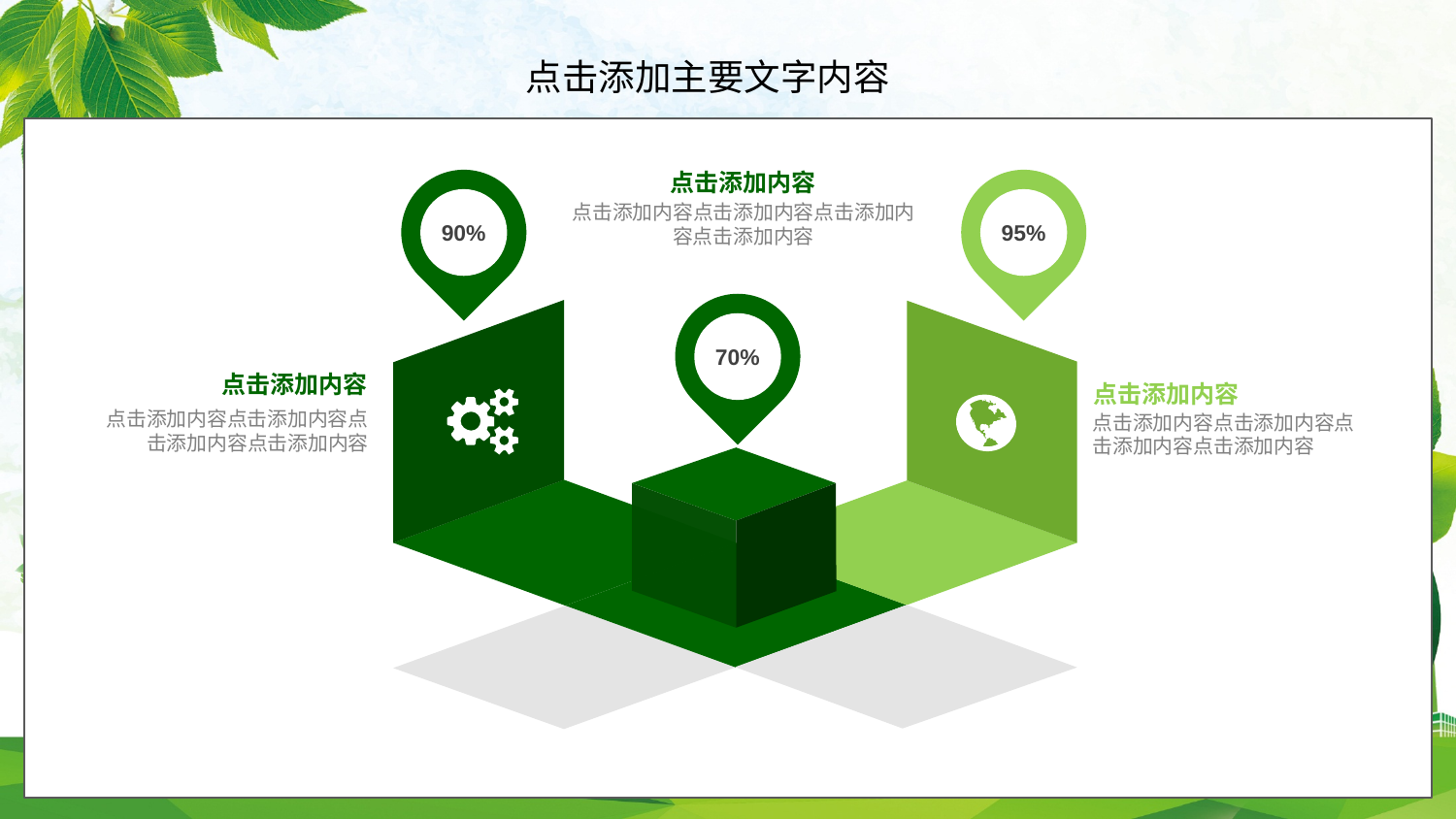

点击添加内容
点击添加内容点击添加内容点击添加内容点击添加内容

90%

95%

70%

点击添加内容
点击添加内容点击添加内容点击添加内容点击添加内容
点击添加内容
点击添加内容点击添加内容点击添加内容点击添加内容